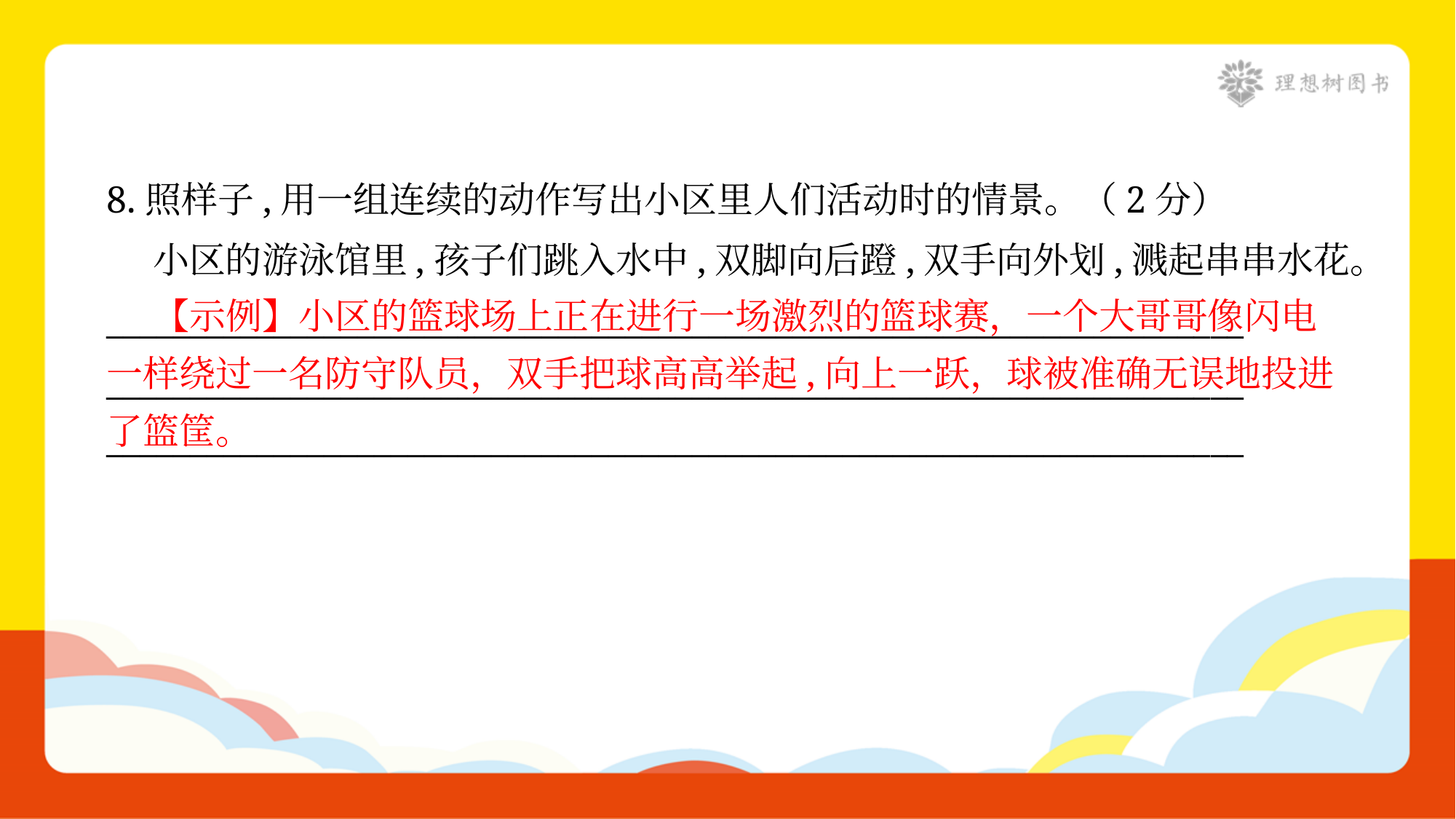

8.照样子,用一组连续的动作写出小区里人们活动时的情景。（2分）
    小区的游泳馆里,孩子们跳入水中,双脚向后蹬,双手向外划,溅起串串水花。
____________________________________________________________________
____________________________________________________________________
____________________________________________________________________
    【示例】小区的篮球场上正在进行一场激烈的篮球赛，一个大哥哥像闪电
一样绕过一名防守队员，双手把球高高举起,向上一跃，球被准确无误地投进
了篮筐。